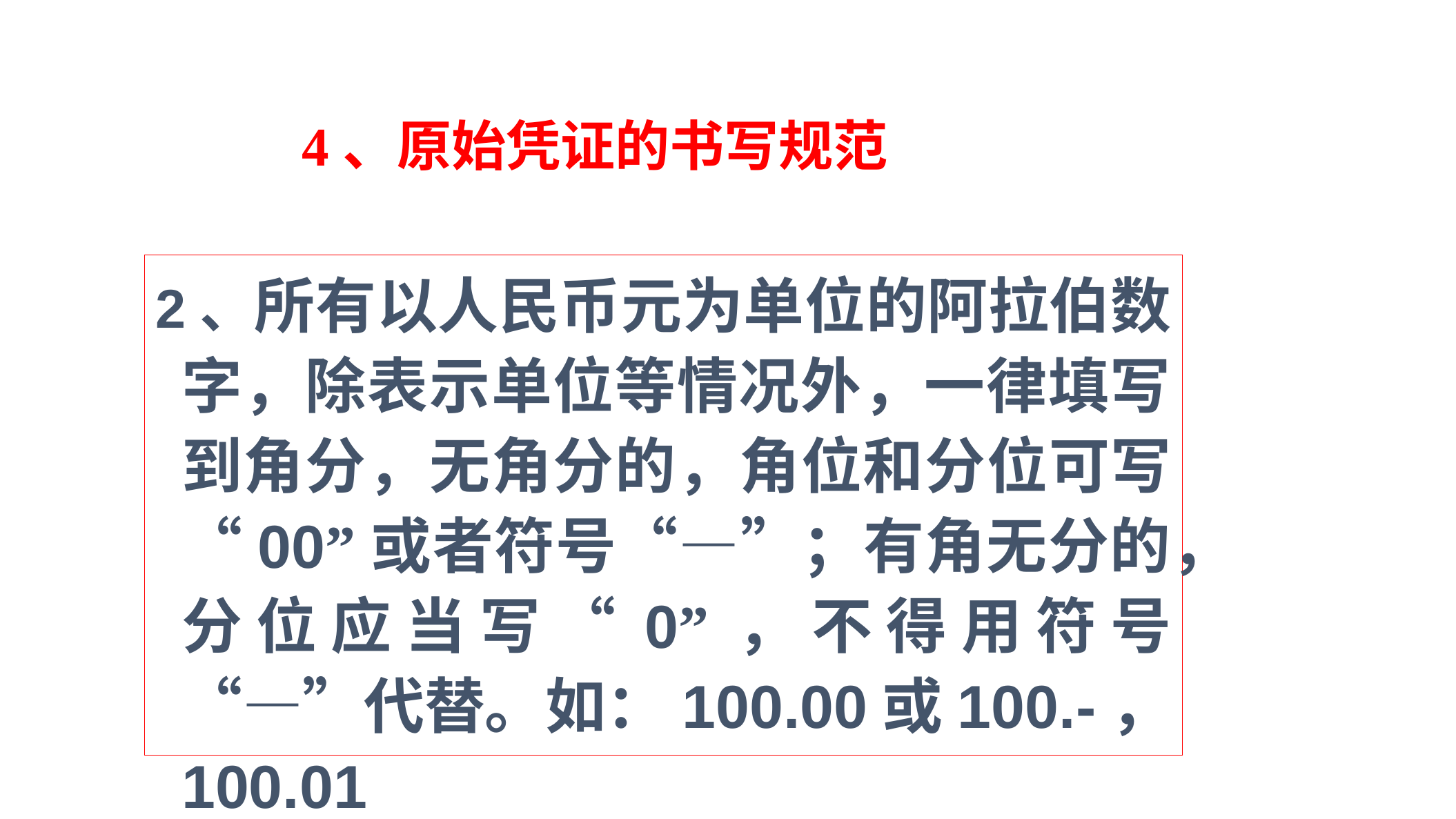

# 4、原始凭证的书写规范
2、所有以人民币元为单位的阿拉伯数字，除表示单位等情况外，一律填写到角分，无角分的，角位和分位可写“00”或者符号“—”；有角无分的，分位应当写“0”，不得用符号“—”代替。如：100.00或100.-，100.01